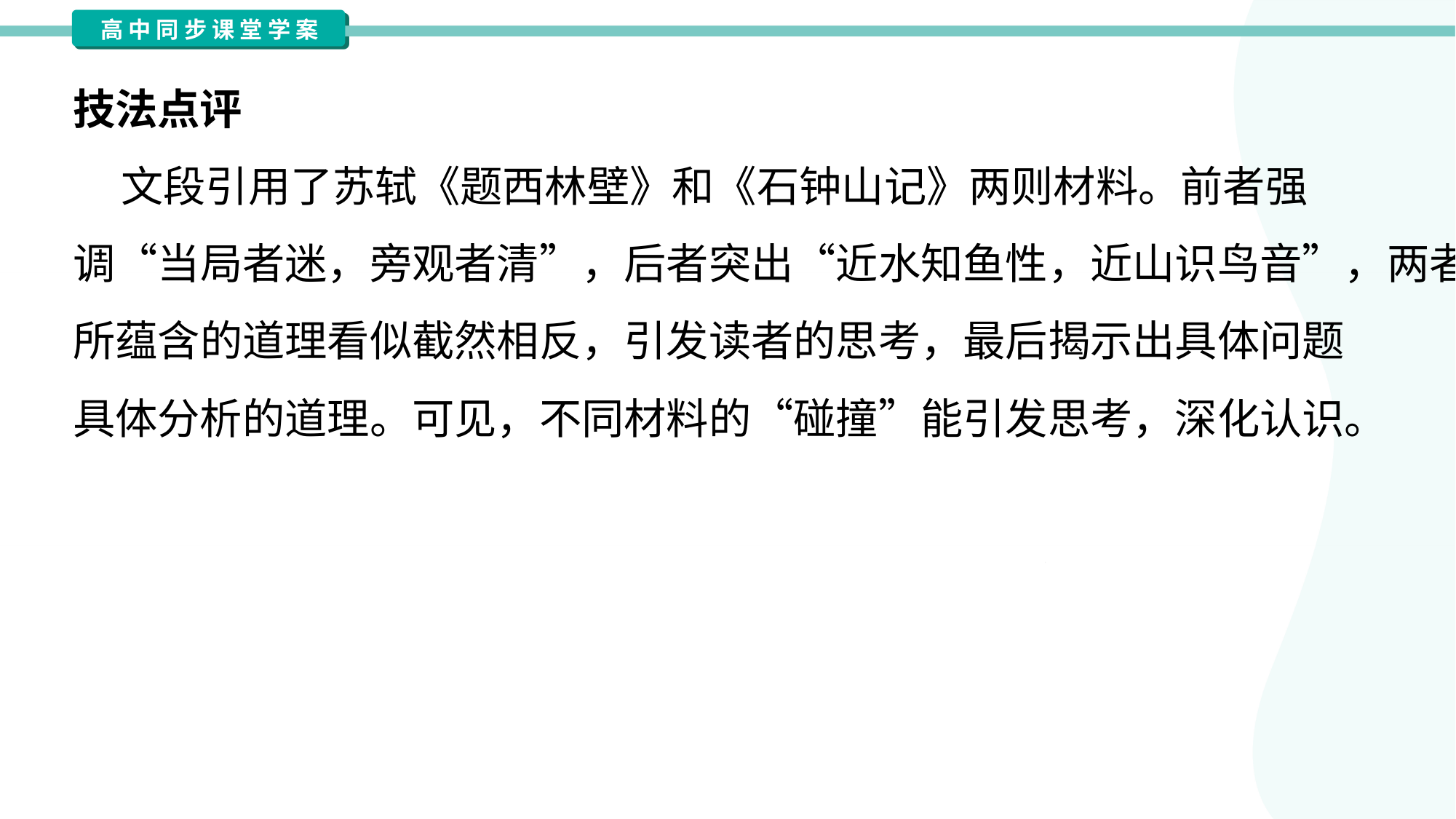

技法点评
    文段引用了苏轼《题西林壁》和《石钟山记》两则材料。前者强
调“当局者迷，旁观者清”，后者突出“近水知鱼性，近山识鸟音”，两者
所蕴含的道理看似截然相反，引发读者的思考，最后揭示出具体问题
具体分析的道理。可见，不同材料的“碰撞”能引发思考，深化认识。